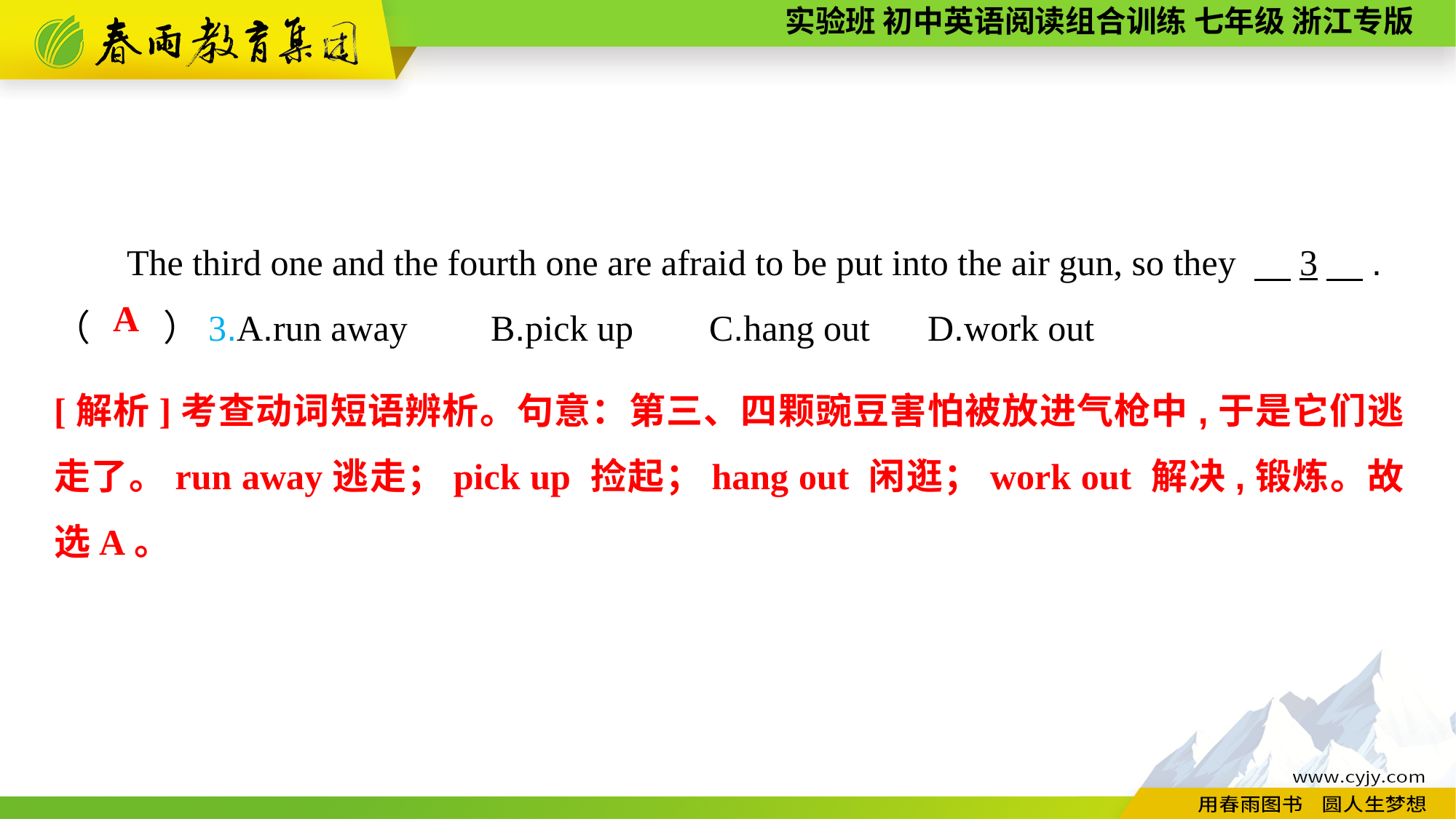

The third one and the fourth one are afraid to be put into the air gun, so they 　3　.
（　　）3.A.run away	B.pick up	C.hang out	D.work out
A
[解析]考查动词短语辨析。句意：第三、四颗豌豆害怕被放进气枪中,于是它们逃走了。run away逃走；pick up 捡起；hang out 闲逛；work out 解决,锻炼。故选A。